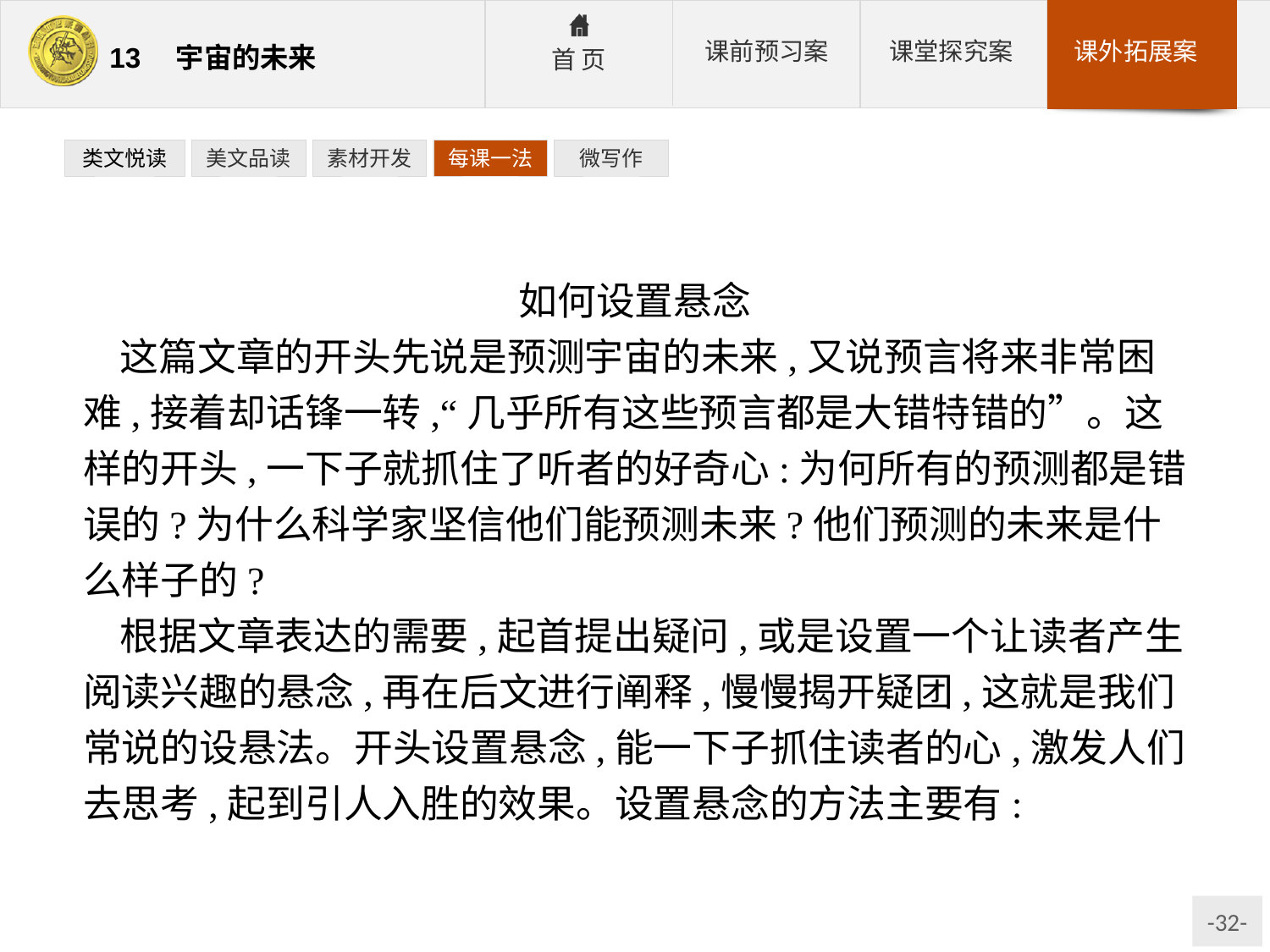

类文悦读
美文品读
素材开发
每课一法
微写作
如何设置悬念
这篇文章的开头先说是预测宇宙的未来,又说预言将来非常困难,接着却话锋一转,“几乎所有这些预言都是大错特错的”。这样的开头,一下子就抓住了听者的好奇心:为何所有的预测都是错误的?为什么科学家坚信他们能预测未来?他们预测的未来是什么样子的?
根据文章表达的需要,起首提出疑问,或是设置一个让读者产生阅读兴趣的悬念,再在后文进行阐释,慢慢揭开疑团,这就是我们常说的设悬法。开头设置悬念,能一下子抓住读者的心,激发人们去思考,起到引人入胜的效果。设置悬念的方法主要有: